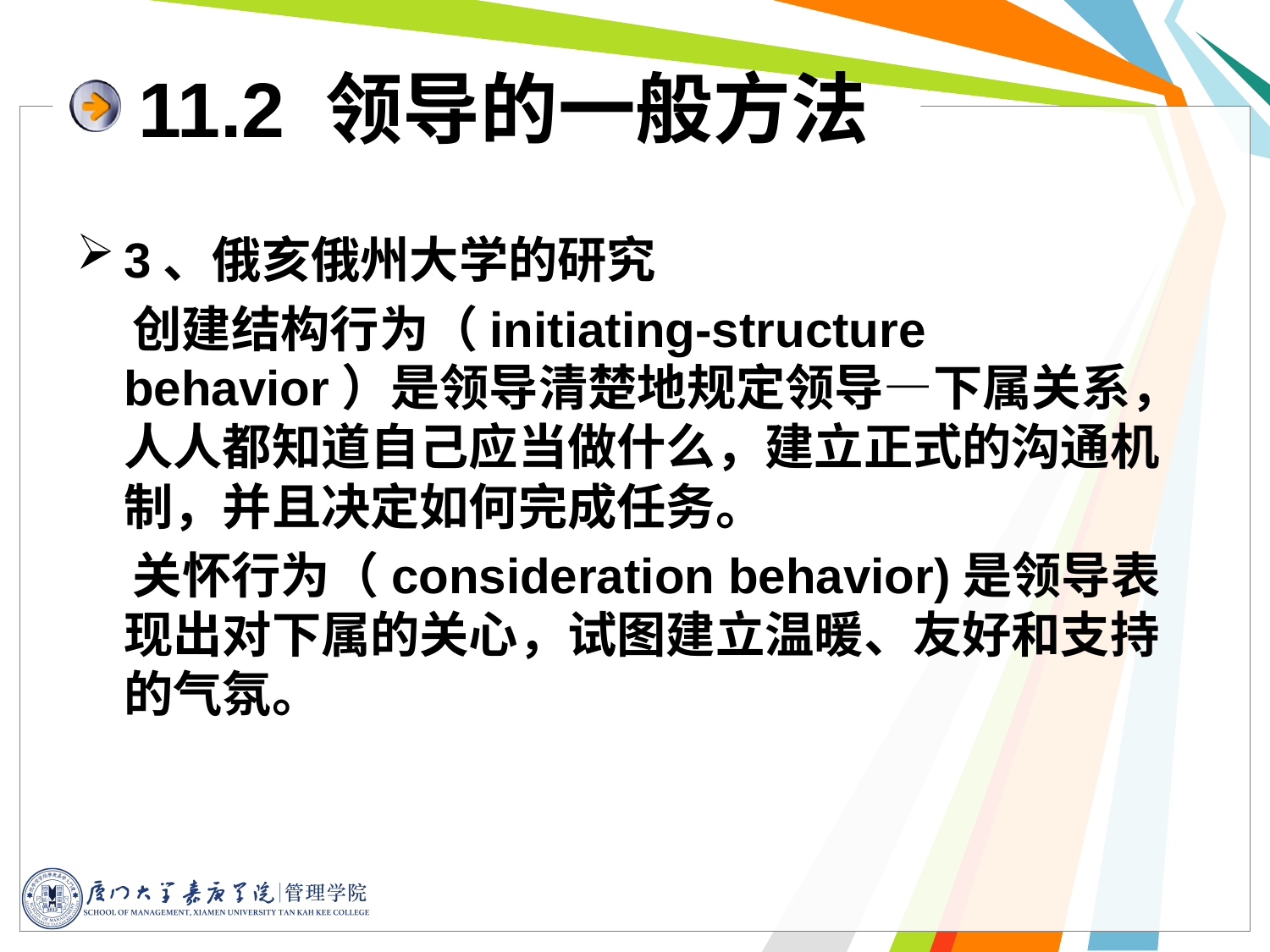

11.2 领导的一般方法
3、俄亥俄州大学的研究
    创建结构行为（initiating-structure behavior）是领导清楚地规定领导—下属关系，人人都知道自己应当做什么，建立正式的沟通机制，并且决定如何完成任务。
    关怀行为（consideration behavior)是领导表现出对下属的关心，试图建立温暖、友好和支持的气氛。